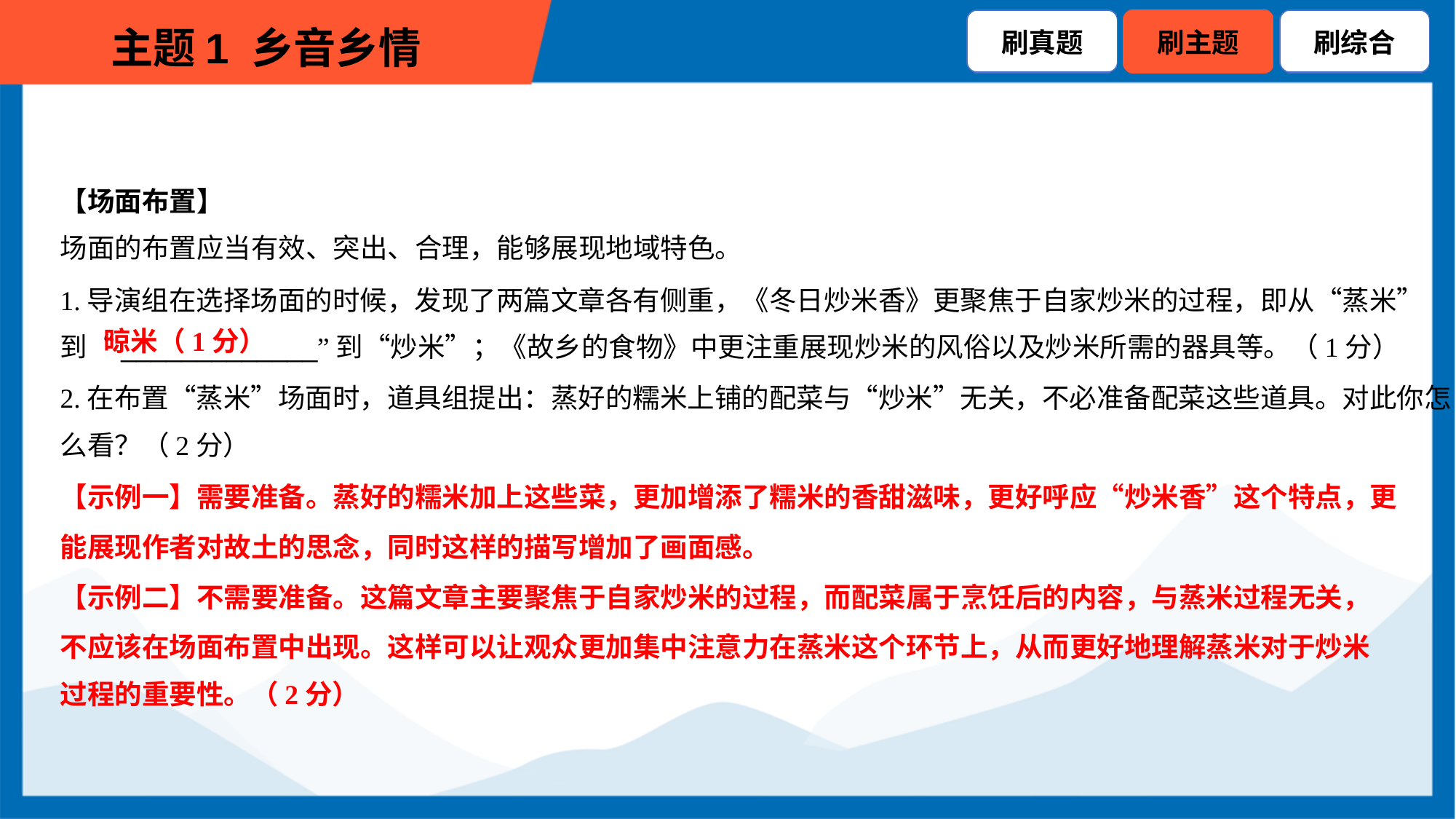

【场面布置】
场面的布置应当有效、突出、合理，能够展现地域特色。
1.导演组在选择场面的时候，发现了两篇文章各有侧重，《冬日炒米香》更聚焦于自家炒米的过程，即从“蒸米”
到“_____________”到“炒米”；《故乡的食物》中更注重展现炒米的风俗以及炒米所需的器具等。（1分）
晾米（1分）
2.在布置“蒸米”场面时，道具组提出：蒸好的糯米上铺的配菜与“炒米”无关，不必准备配菜这些道具。对此你怎
么看？（2分）
【示例一】需要准备。蒸好的糯米加上这些菜，更加增添了糯米的香甜滋味，更好呼应“炒米香”这个特点，更
能展现作者对故土的思念，同时这样的描写增加了画面感。
【示例二】不需要准备。这篇文章主要聚焦于自家炒米的过程，而配菜属于烹饪后的内容，与蒸米过程无关，
不应该在场面布置中出现。这样可以让观众更加集中注意力在蒸米这个环节上，从而更好地理解蒸米对于炒米
过程的重要性。（2分）